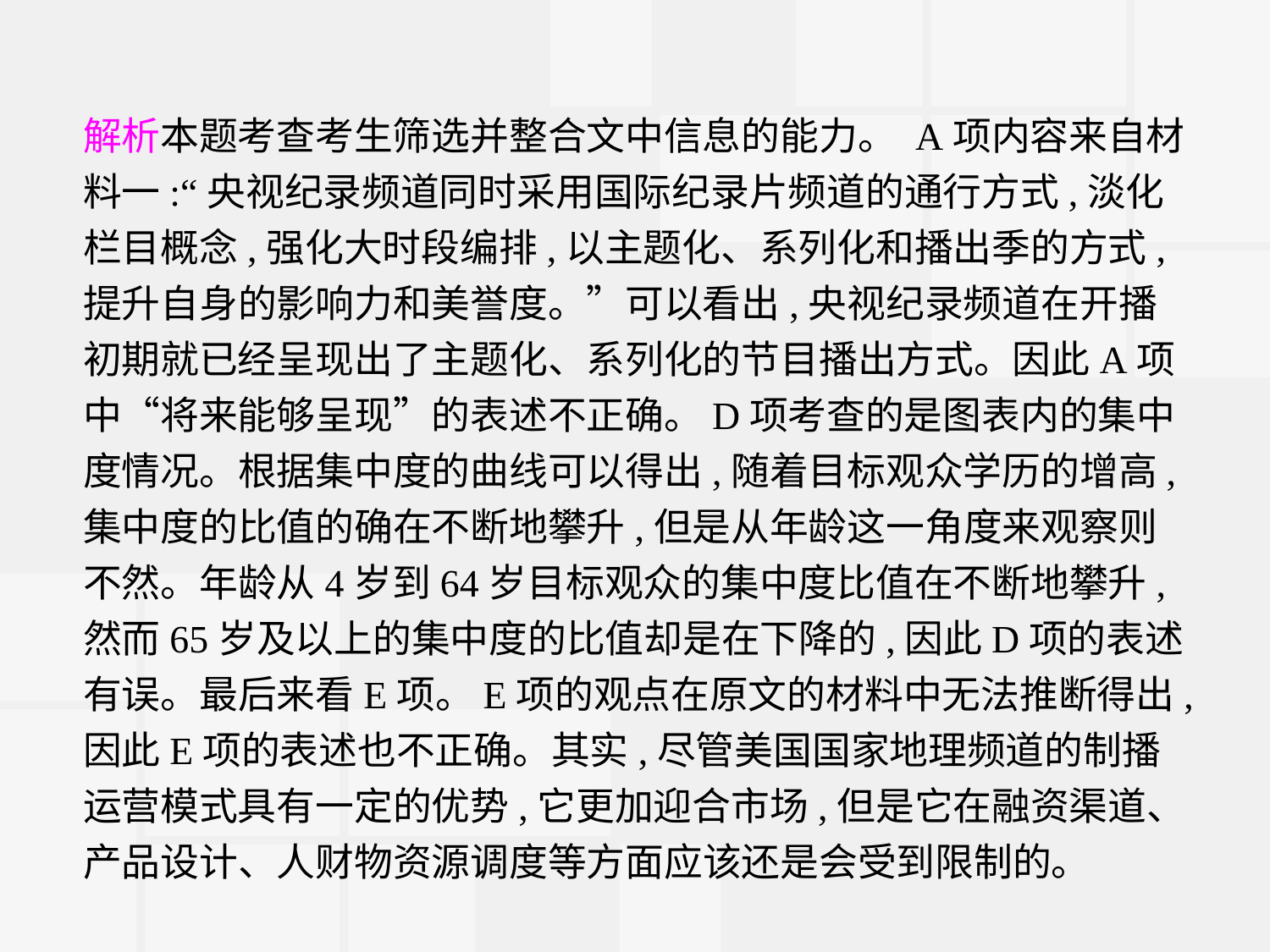

解析本题考查考生筛选并整合文中信息的能力。 A项内容来自材料一:“央视纪录频道同时采用国际纪录片频道的通行方式,淡化栏目概念,强化大时段编排,以主题化、系列化和播出季的方式,提升自身的影响力和美誉度。”可以看出,央视纪录频道在开播初期就已经呈现出了主题化、系列化的节目播出方式。因此A项中“将来能够呈现”的表述不正确。D项考查的是图表内的集中度情况。根据集中度的曲线可以得出,随着目标观众学历的增高,集中度的比值的确在不断地攀升,但是从年龄这一角度来观察则不然。年龄从4岁到64岁目标观众的集中度比值在不断地攀升,然而65岁及以上的集中度的比值却是在下降的,因此D项的表述有误。最后来看E项。E项的观点在原文的材料中无法推断得出,因此E项的表述也不正确。其实,尽管美国国家地理频道的制播运营模式具有一定的优势,它更加迎合市场,但是它在融资渠道、产品设计、人财物资源调度等方面应该还是会受到限制的。